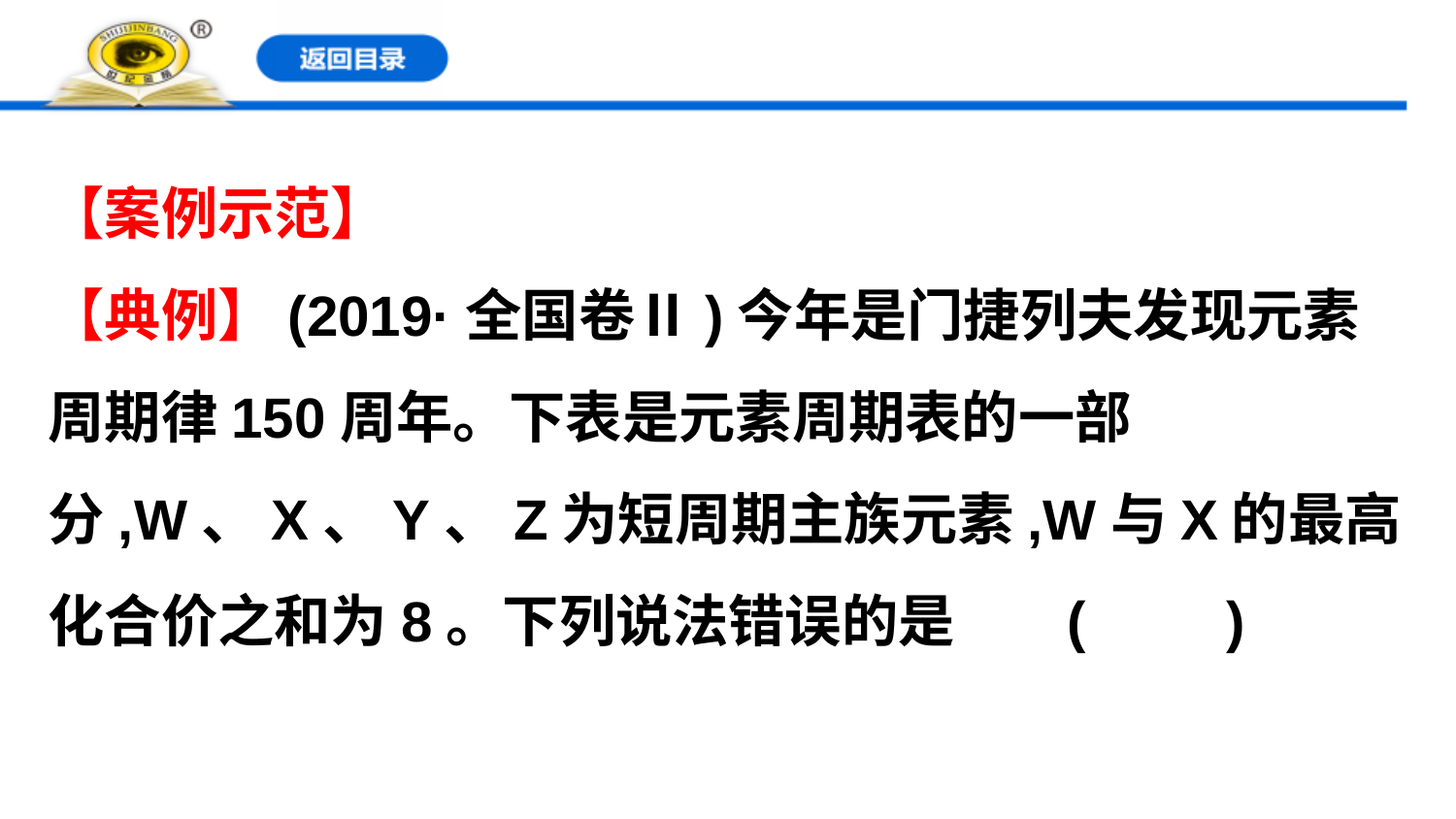

【案例示范】
【典例】(2019·全国卷Ⅱ)今年是门捷列夫发现元素周期律150周年。下表是元素周期表的一部分,W、X、Y、Z为短周期主族元素,W与X的最高化合价之和为8。下列说法错误的是	(　　)